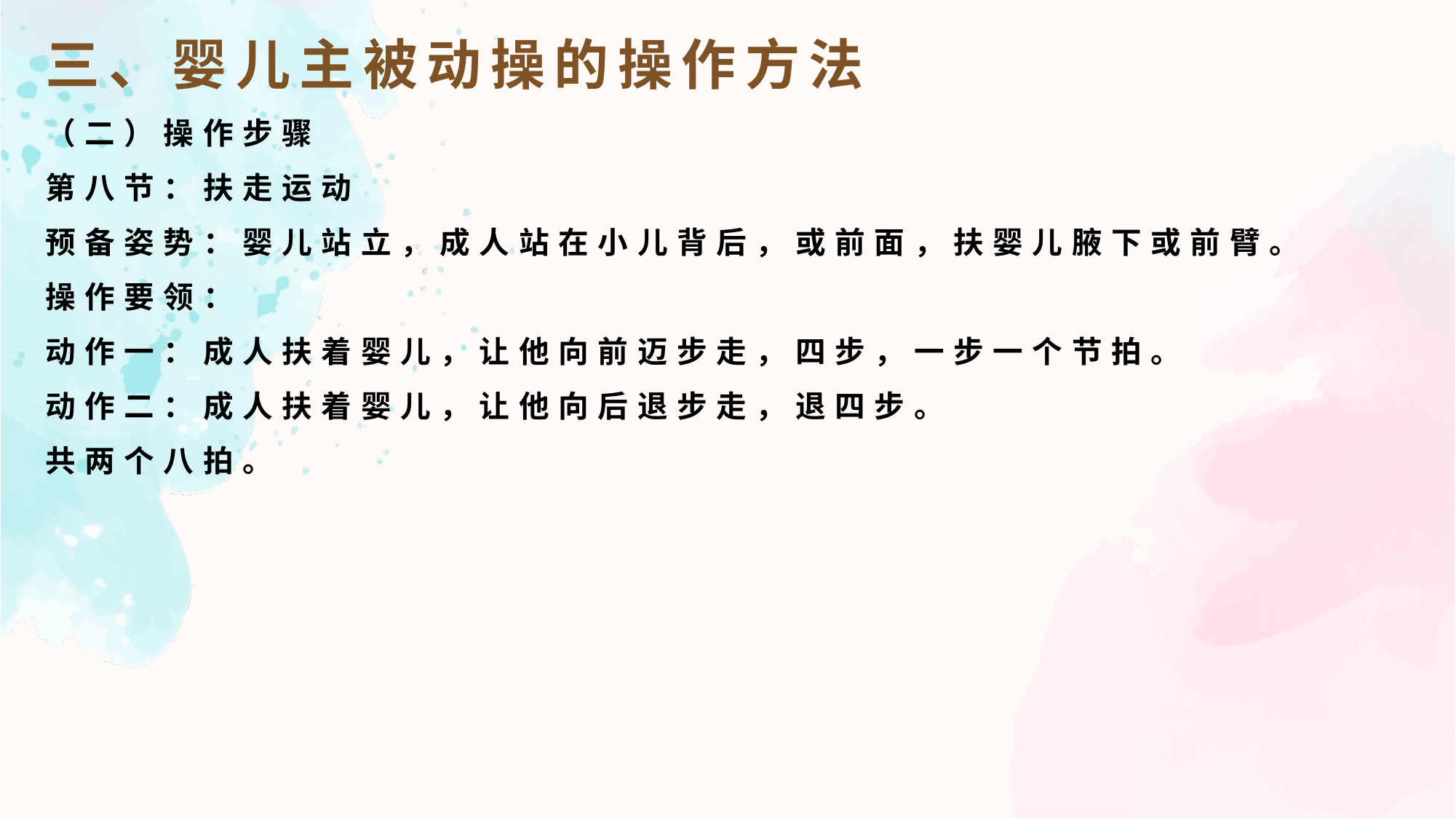

三、婴儿主被动操的操作方法
（二）操作步骤
第八节：扶走运动
预备姿势：婴儿站立，成人站在小儿背后，或前面，扶婴儿腋下或前臂。
操作要领：
动作一：成人扶着婴儿，让他向前迈步走，四步，一步一个节拍。
动作二：成人扶着婴儿，让他向后退步走，退四步。
共两个八拍。